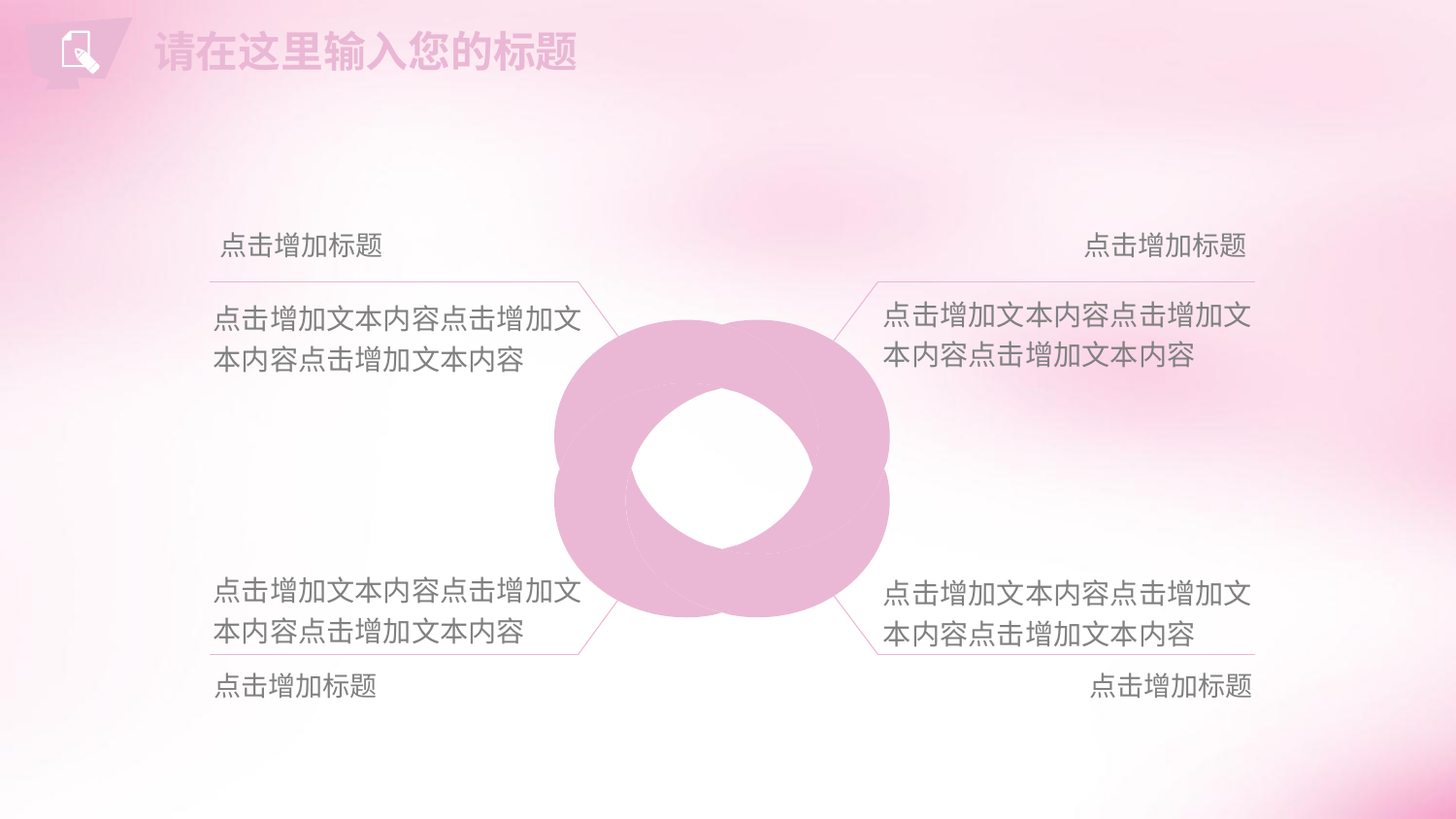

请在这里输入您的标题

点击增加标题
点击增加文本内容点击增加文本内容点击增加文本内容
点击增加标题
点击增加文本内容点击增加文本内容点击增加文本内容

点击增加文本内容点击增加文本内容点击增加文本内容
点击增加标题
点击增加文本内容点击增加文本内容点击增加文本内容
点击增加标题